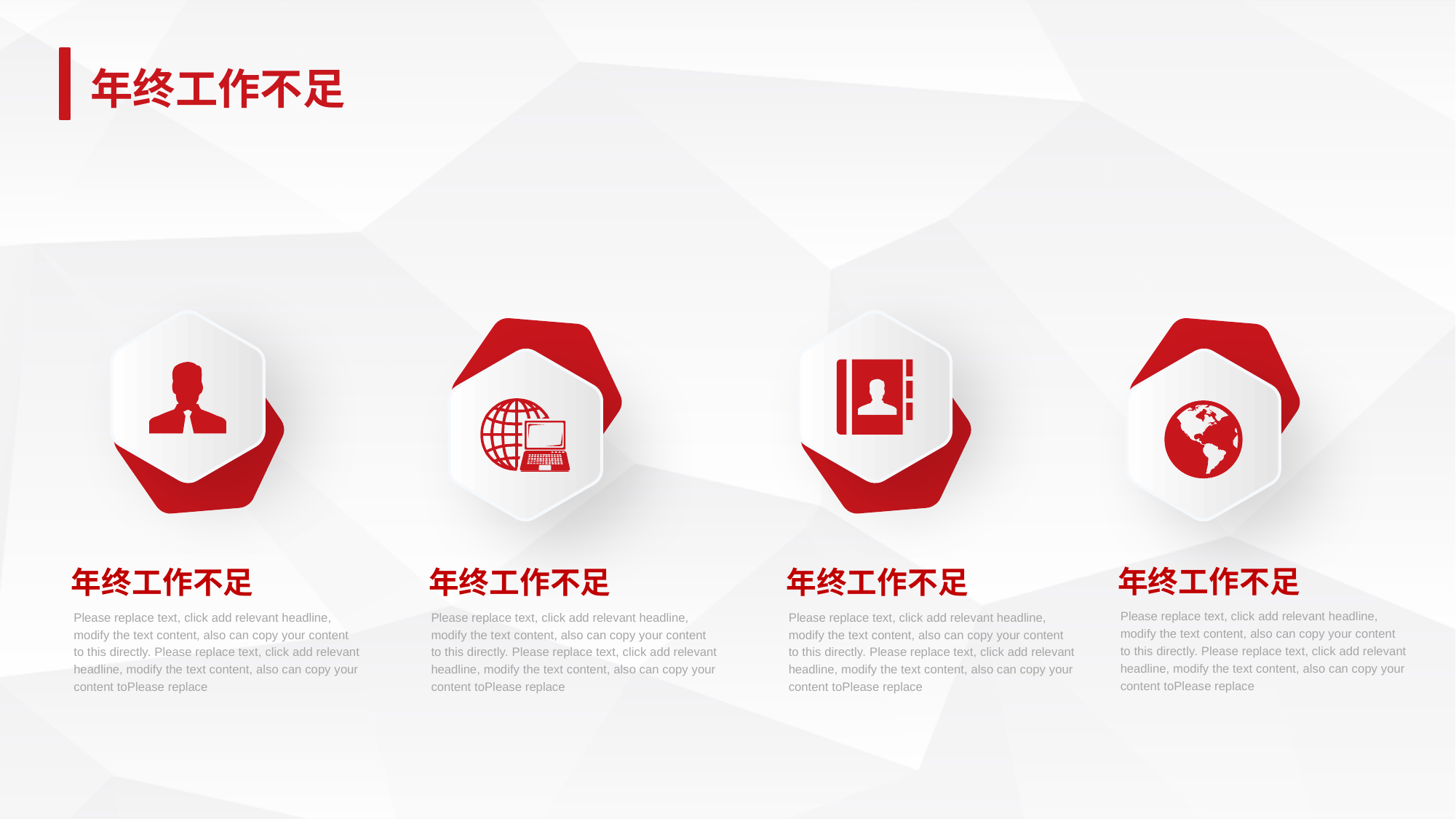

年终工作不足

年终工作不足
年终工作不足
年终工作不足
年终工作不足
Please replace text, click add relevant headline, modify the text content, also can copy your content to this directly. Please replace text, click add relevant headline, modify the text content, also can copy your content toPlease replace
Please replace text, click add relevant headline, modify the text content, also can copy your content to this directly. Please replace text, click add relevant headline, modify the text content, also can copy your content toPlease replace
Please replace text, click add relevant headline, modify the text content, also can copy your content to this directly. Please replace text, click add relevant headline, modify the text content, also can copy your content toPlease replace
Please replace text, click add relevant headline, modify the text content, also can copy your content to this directly. Please replace text, click add relevant headline, modify the text content, also can copy your content toPlease replace